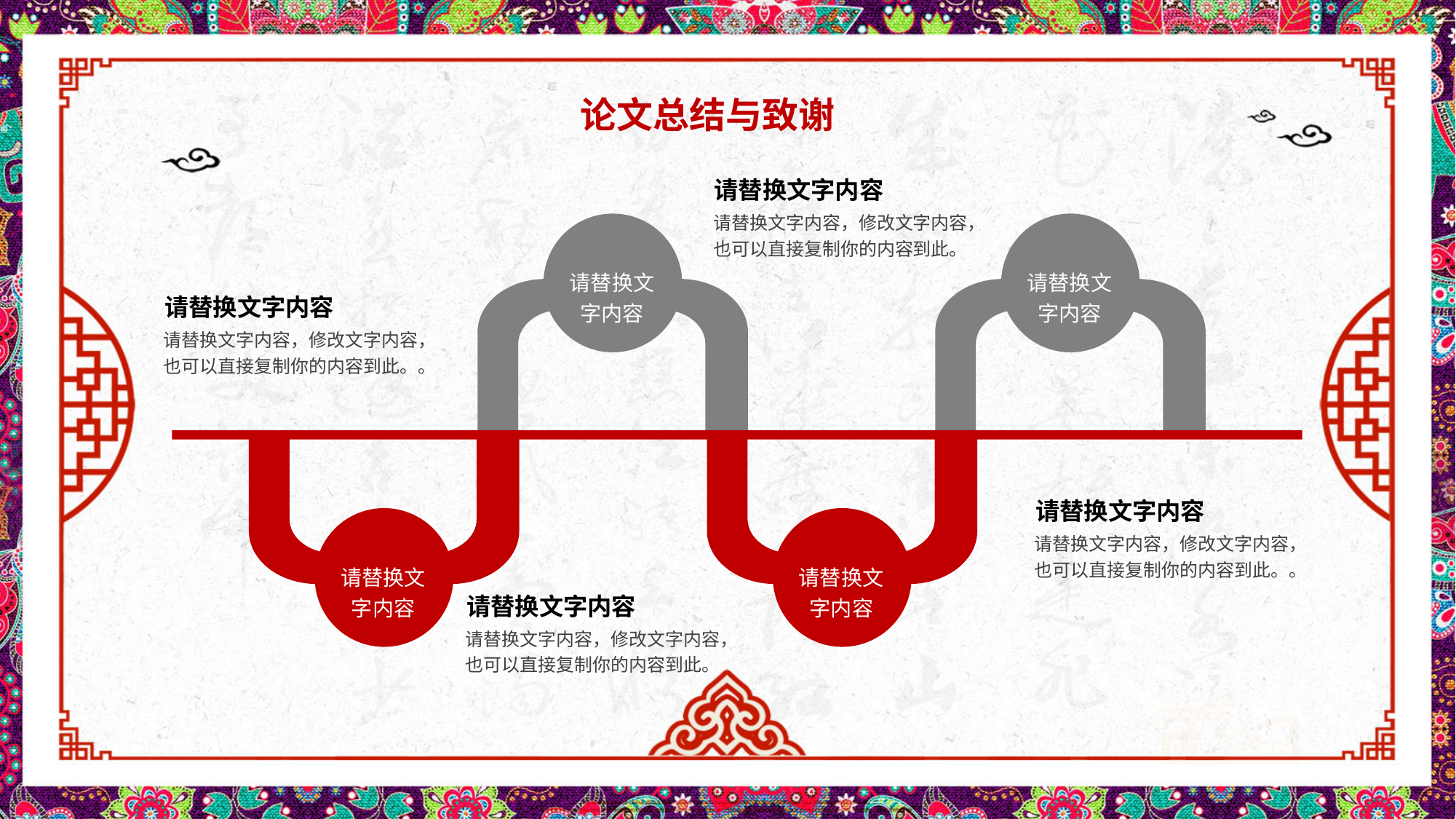

论文总结与致谢
请替换文字内容
请替换文字内容，修改文字内容，也可以直接复制你的内容到此。

请替换文字内容
请替换文字内容

请替换文字内容
请替换文字内容，修改文字内容，也可以直接复制你的内容到此。。

请替换文字内容

请替换文字内容，修改文字内容，也可以直接复制你的内容到此。。
请替换文字内容
请替换文字内容
请替换文字内容
请替换文字内容，修改文字内容，也可以直接复制你的内容到此。